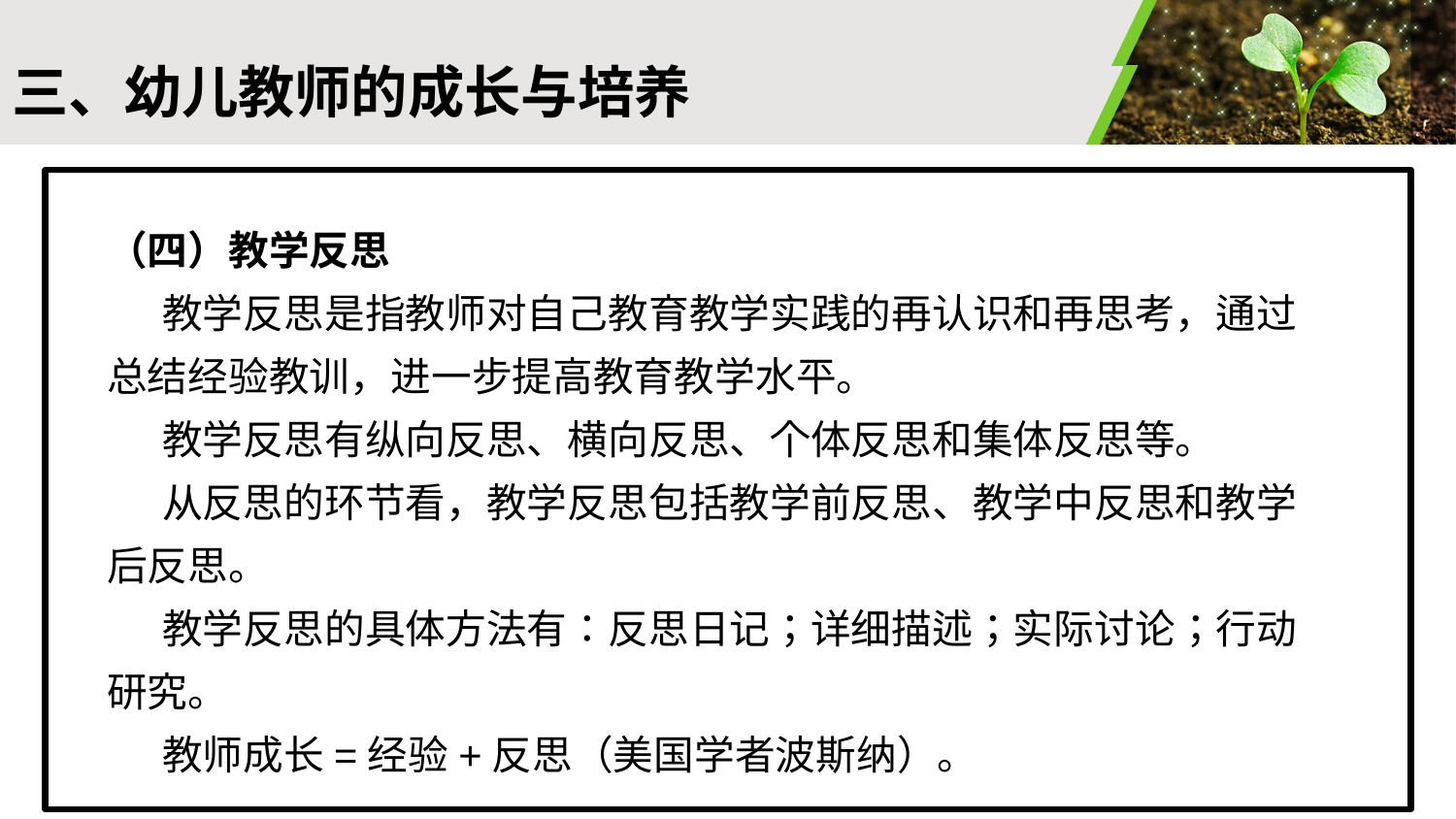

#
三、幼儿教师的成长与培养

（四）教学反思
    教学反思是指教师对自己教育教学实践的再认识和再思考，通过总结经验教训，进一步提高教育教学水平。
    教学反思有纵向反思、横向反思、个体反思和集体反思等。
    从反思的环节看，教学反思包括教学前反思、教学中反思和教学后反思。
    教学反思的具体方法有：反思日记；详细描述；实际讨论；行动研究。
    教师成长=经验+反思（美国学者波斯纳）。